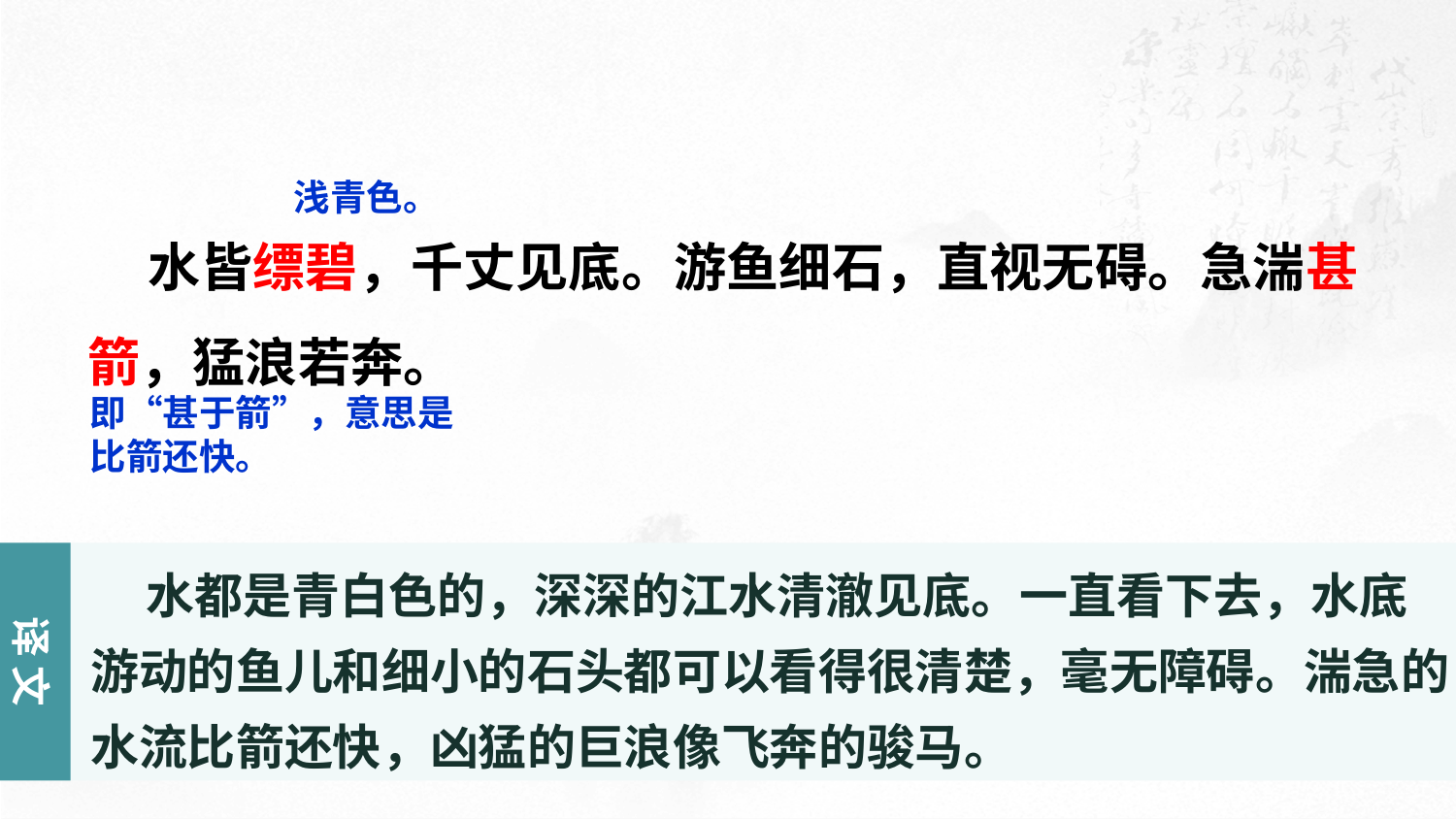

浅青色。
    水皆缥碧，千丈见底。游鱼细石，直视无碍。急湍甚箭，猛浪若奔。
即“甚于箭”，意思是比箭还快。

译 文
    水都是青白色的，深深的江水清澈见底。一直看下去，水底游动的鱼儿和细小的石头都可以看得很清楚，毫无障碍。湍急的水流比箭还快，凶猛的巨浪像飞奔的骏马。